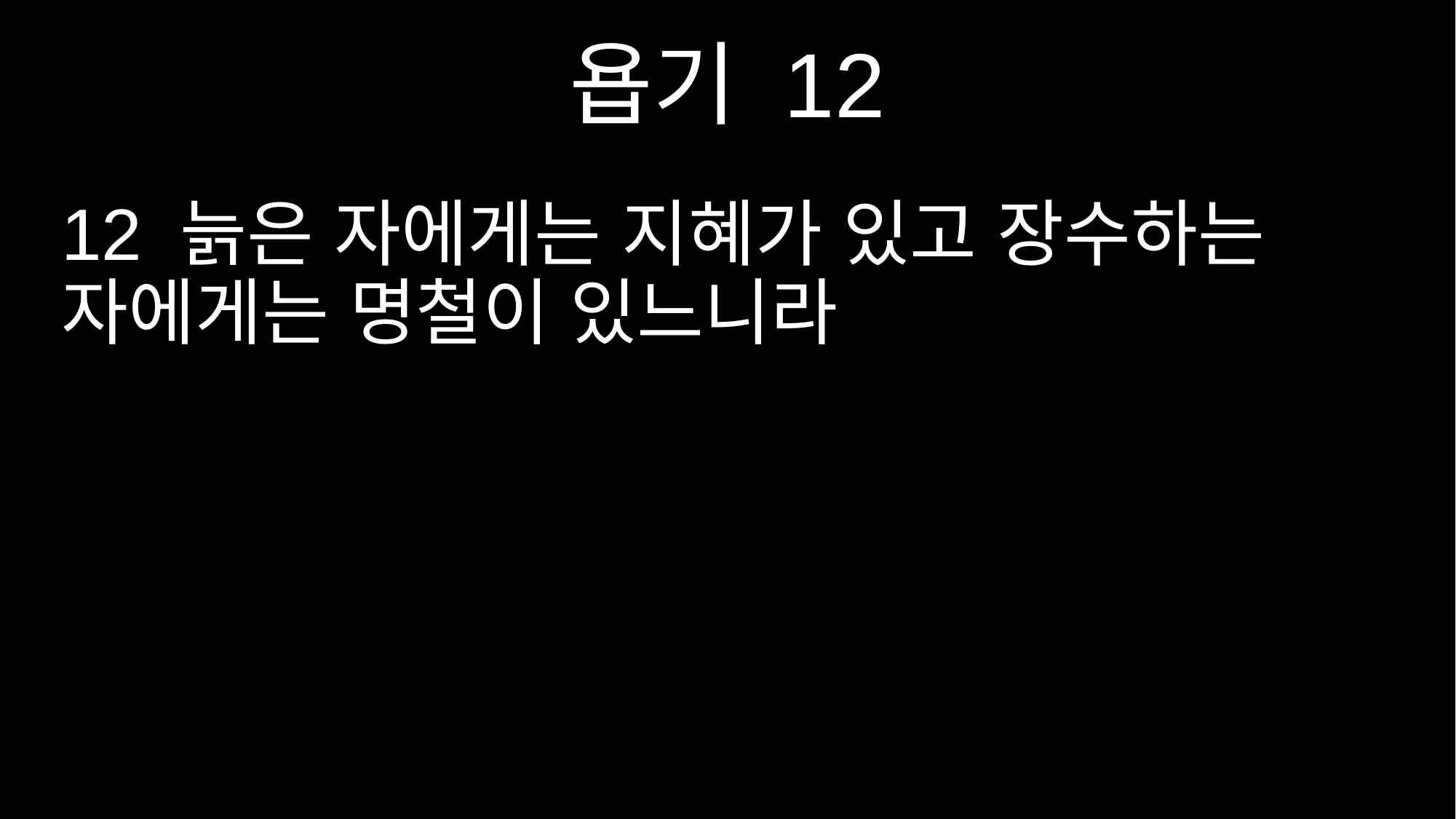

욥기 12
12 늙은 자에게는 지혜가 있고 장수하는 자에게는 명철이 있느니라